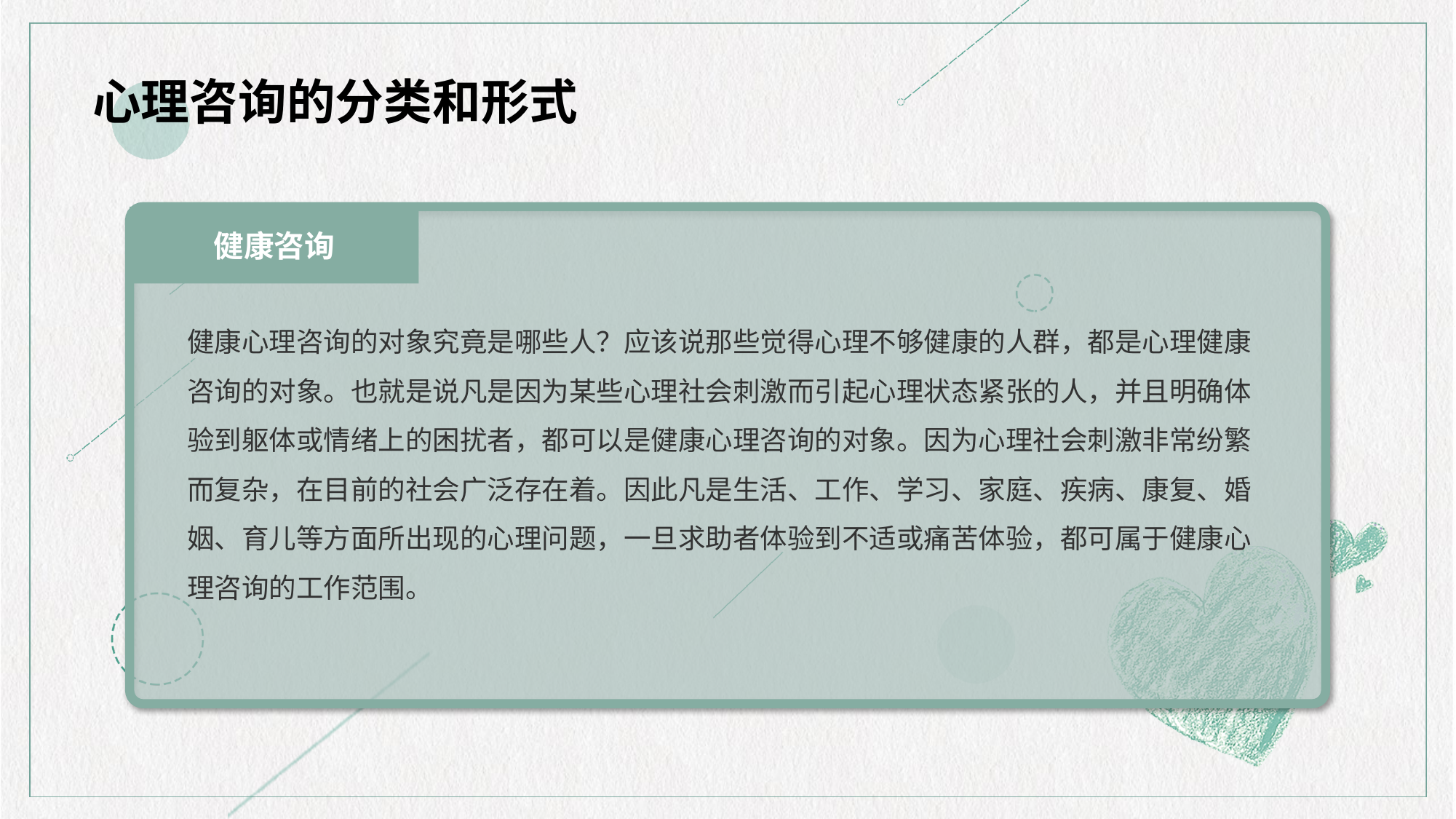

心理咨询的分类和形式

健康咨询
健康心理咨询的对象究竟是哪些人？应该说那些觉得心理不够健康的人群，都是心理健康咨询的对象。也就是说凡是因为某些心理社会刺激而引起心理状态紧张的人，并且明确体验到躯体或情绪上的困扰者，都可以是健康心理咨询的对象。因为心理社会刺激非常纷繁而复杂，在目前的社会广泛存在着。因此凡是生活、工作、学习、家庭、疾病、康复、婚姻、育儿等方面所出现的心理问题，一旦求助者体验到不适或痛苦体验，都可属于健康心理咨询的工作范围。